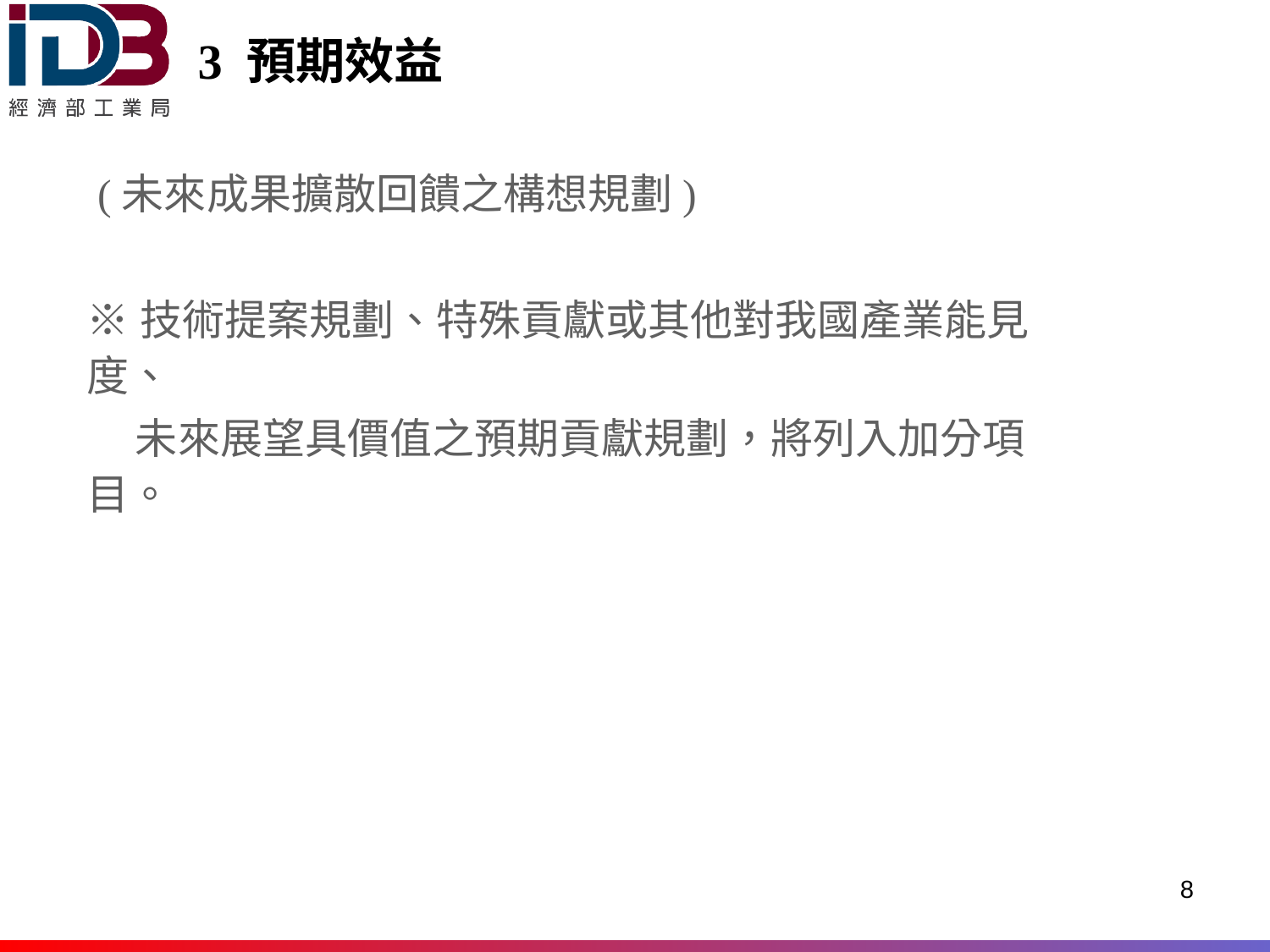

# 3 預期效益
(未來成果擴散回饋之構想規劃)

※技術提案規劃、特殊貢獻或其他對我國產業能見度、
    未來展望具價值之預期貢獻規劃，將列入加分項目。
8